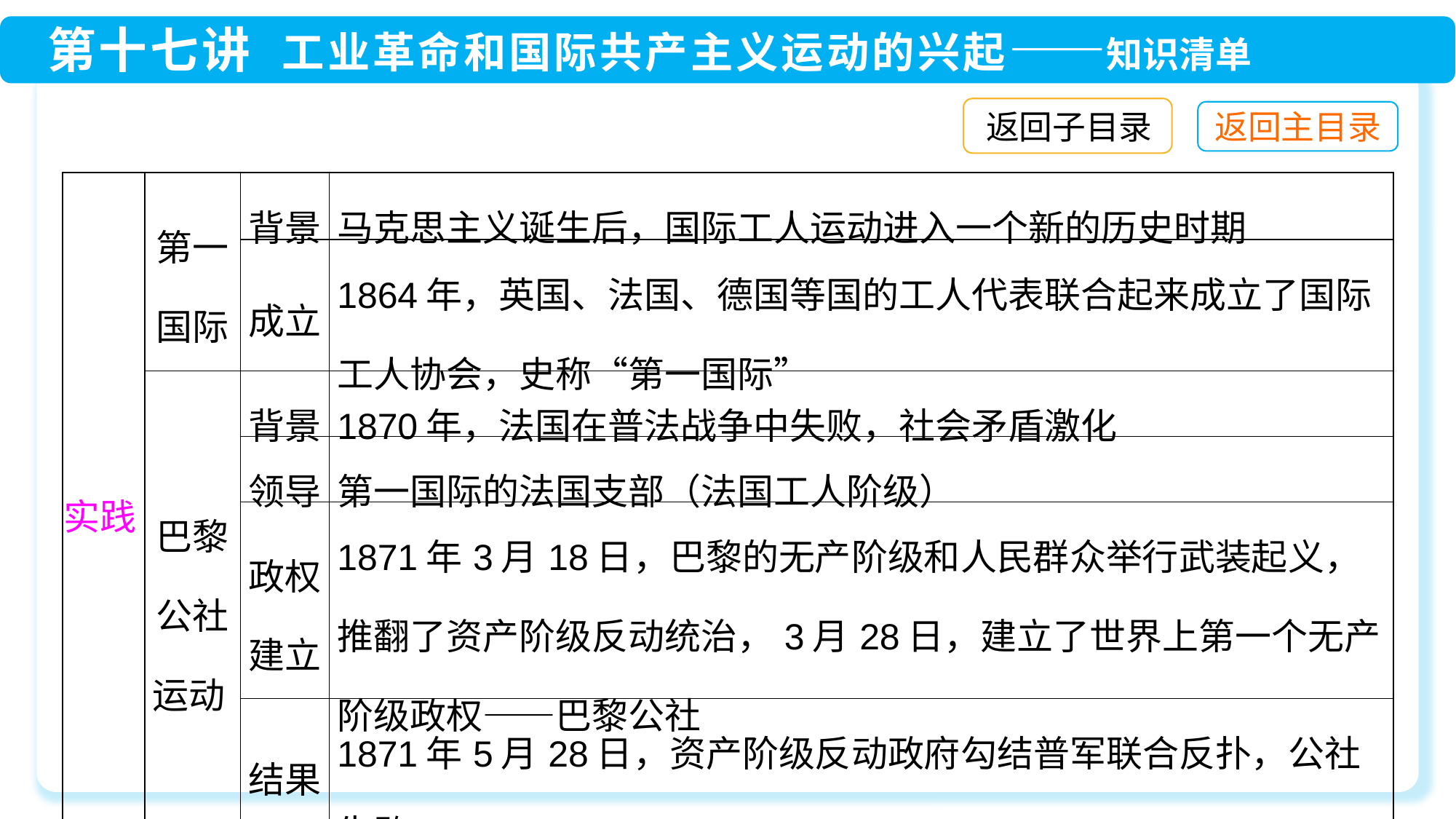

返回子目录
| 实践 | 第一国际 | 背景 | 马克思主义诞生后，国际工人运动进入一个新的历史时期 |
| --- | --- | --- | --- |
|  |  | 成立 | 1864年，英国、法国、德国等国的工人代表联合起来成立了国际工人协会，史称“第一国际” |
|  | 巴黎公社运动 | 背景 | 1870年，法国在普法战争中失败，社会矛盾激化 |
|  |  | 领导 | 第一国际的法国支部（法国工人阶级） |
|  |  | 政权建立 | 1871年3月18日，巴黎的无产阶级和人民群众举行武装起义，推翻了资产阶级反动统治，3月28日，建立了世界上第一个无产阶级政权——巴黎公社 |
|  |  | 结果 | 1871年5月28日，资产阶级反动政府勾结普军联合反扑，公社失败 |